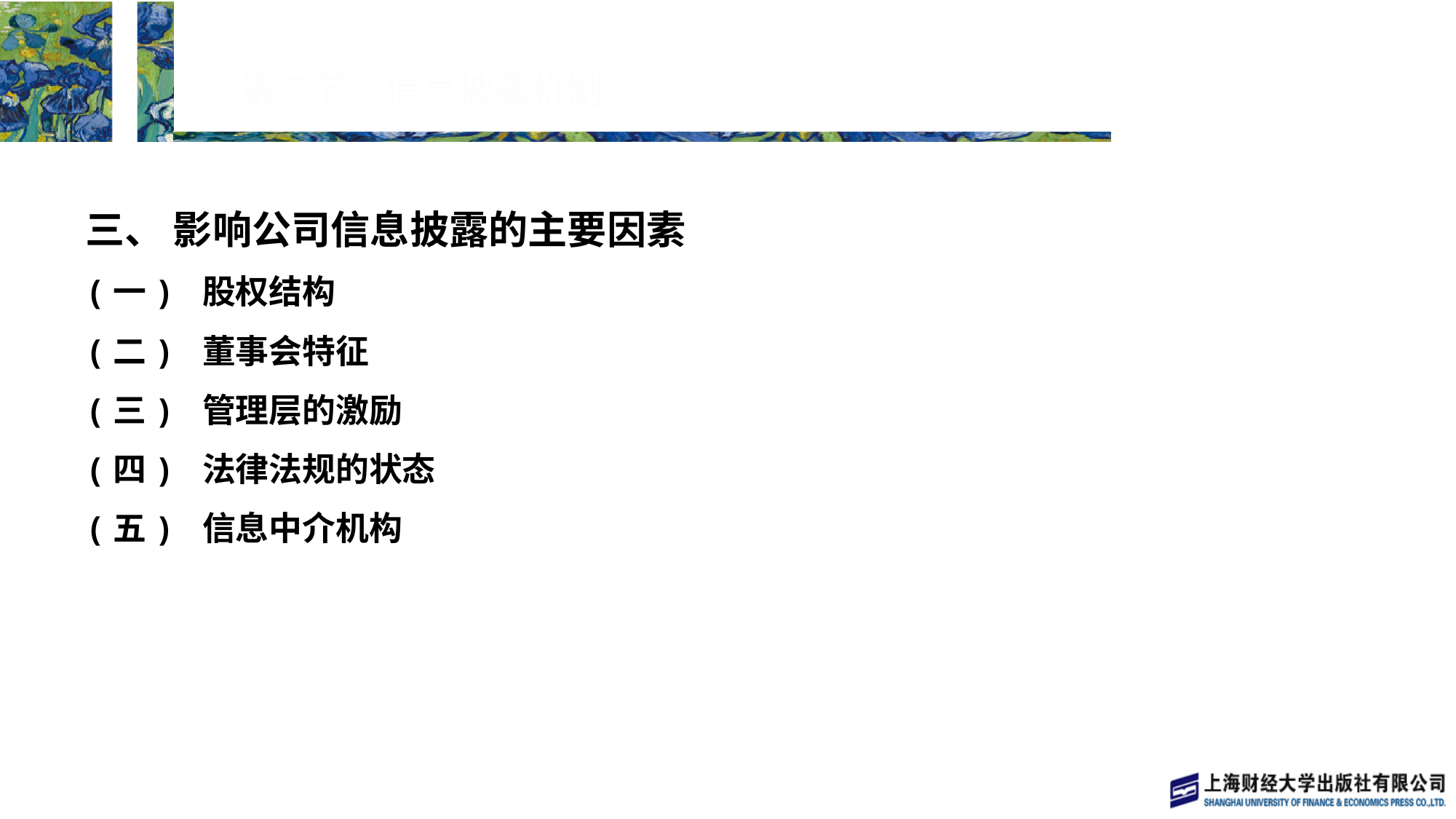

# 第二节　信息披露机制
三、 影响公司信息披露的主要因素
(一) 股权结构
(二) 董事会特征
(三) 管理层的激励
(四) 法律法规的状态
(五) 信息中介机构